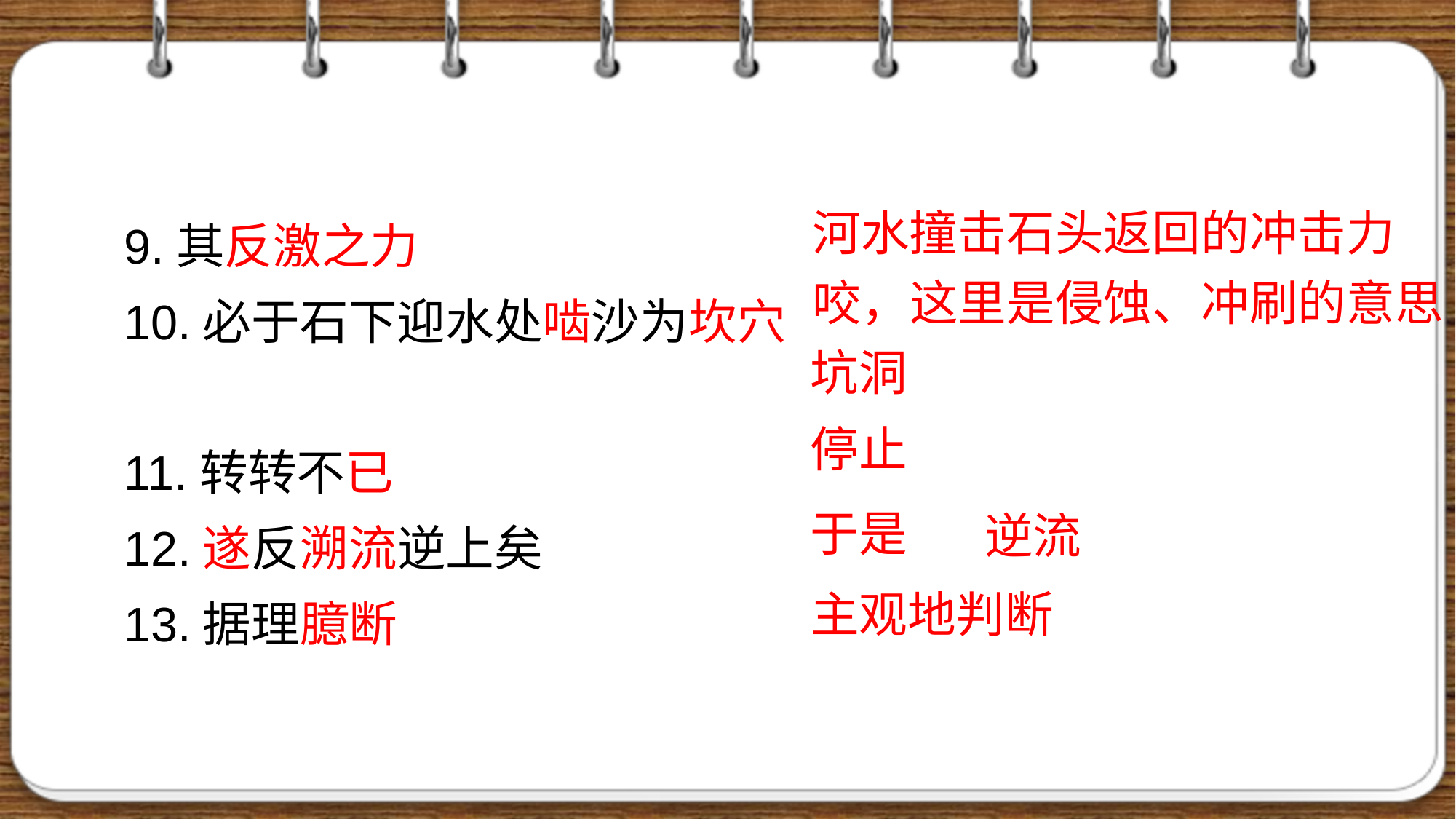

9.其反激之力
10.必于石下迎水处啮沙为坎穴

11.转转不已
12.遂反溯流逆上矣
13.据理臆断
河水撞击石头返回的冲击力
咬，这里是侵蚀、冲刷的意思
坑洞
停止
于是
逆流
主观地判断